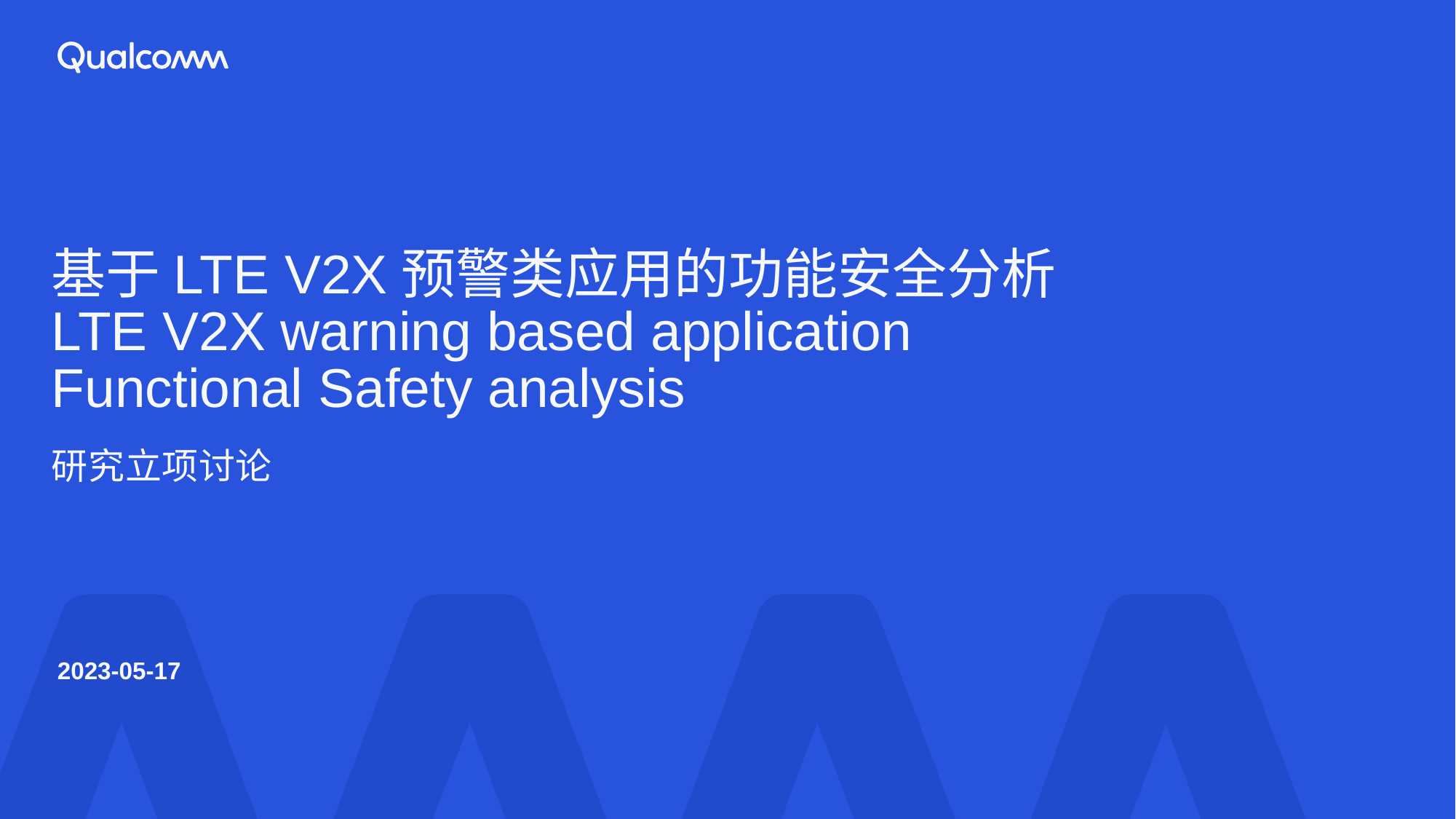

# 基于LTE V2X预警类应用的功能安全分析 LTE V2X warning based application Functional Safety analysis
研究立项讨论

2023-05-17